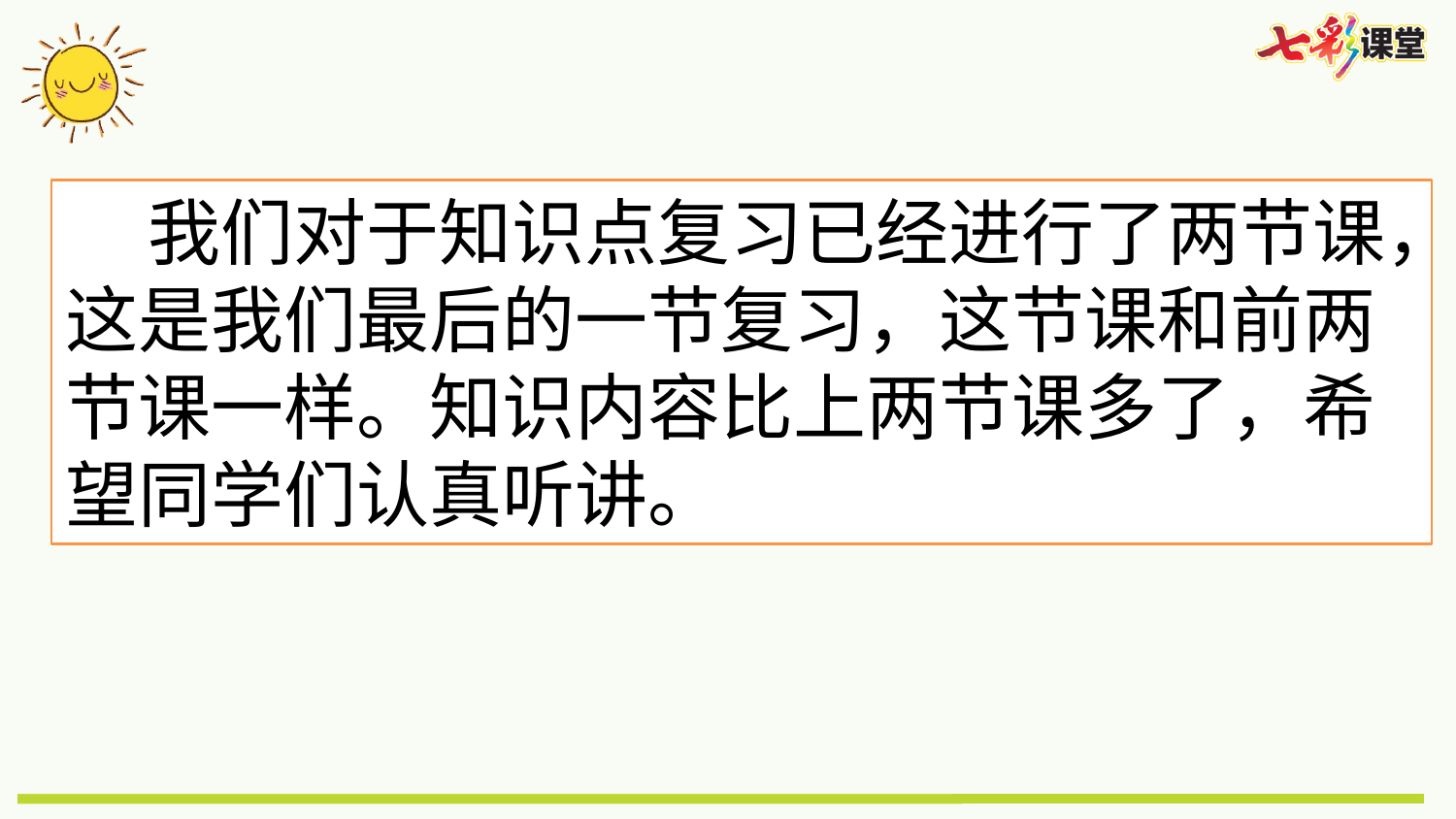

我们对于知识点复习已经进行了两节课，这是我们最后的一节复习，这节课和前两节课一样。知识内容比上两节课多了，希望同学们认真听讲。